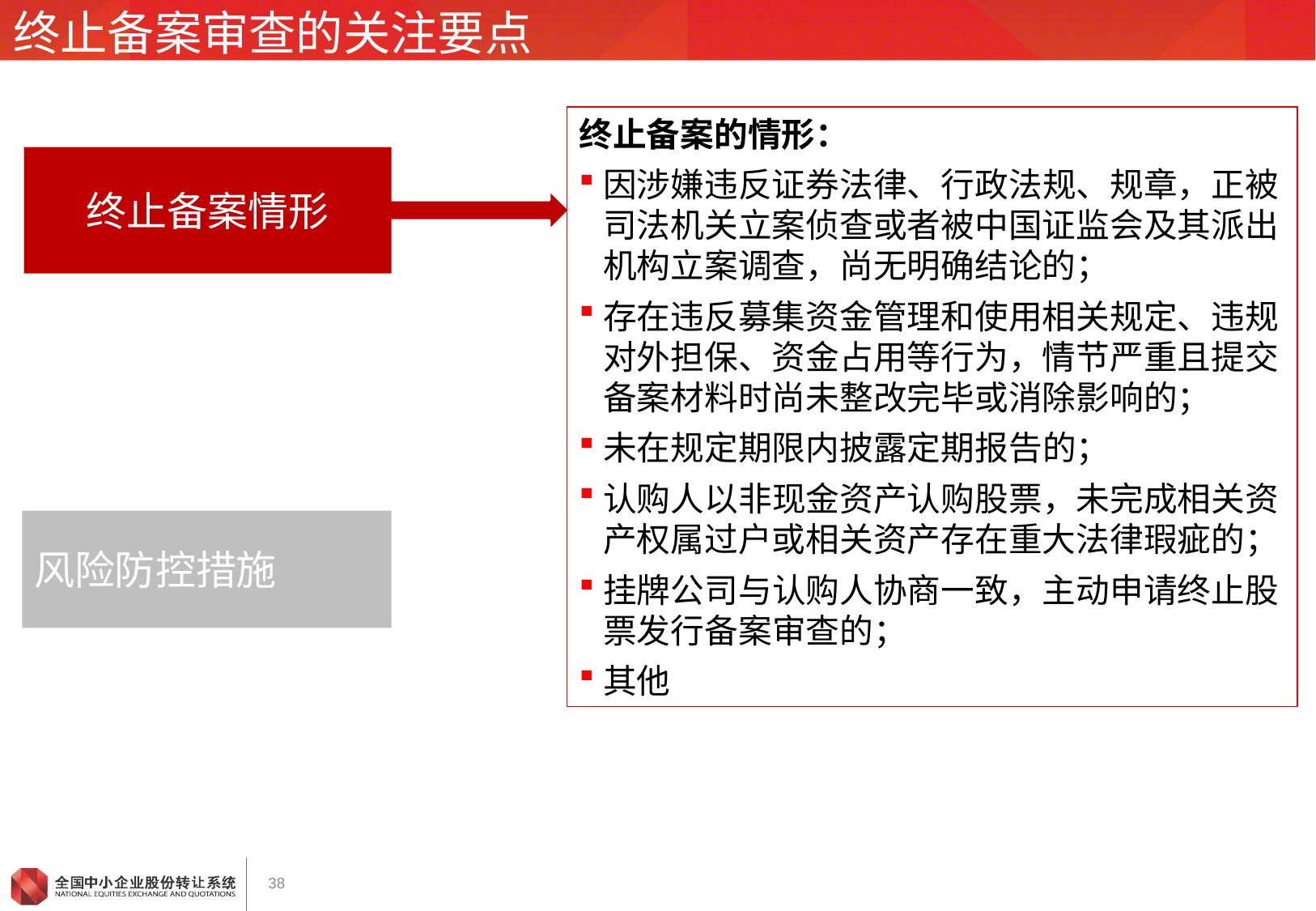

# 终止备案审查的关注要点
终止备案的情形：
因涉嫌违反证券法律、行政法规、规章，正被司法机关立案侦查或者被中国证监会及其派出机构立案调查，尚无明确结论的；
存在违反募集资金管理和使用相关规定、违规对外担保、资金占用等行为，情节严重且提交备案材料时尚未整改完毕或消除影响的；
未在规定期限内披露定期报告的；
认购人以非现金资产认购股票，未完成相关资产权属过户或相关资产存在重大法律瑕疵的；
挂牌公司与认购人协商一致，主动申请终止股票发行备案审查的；
其他
终止备案情形

风险防控措施
38